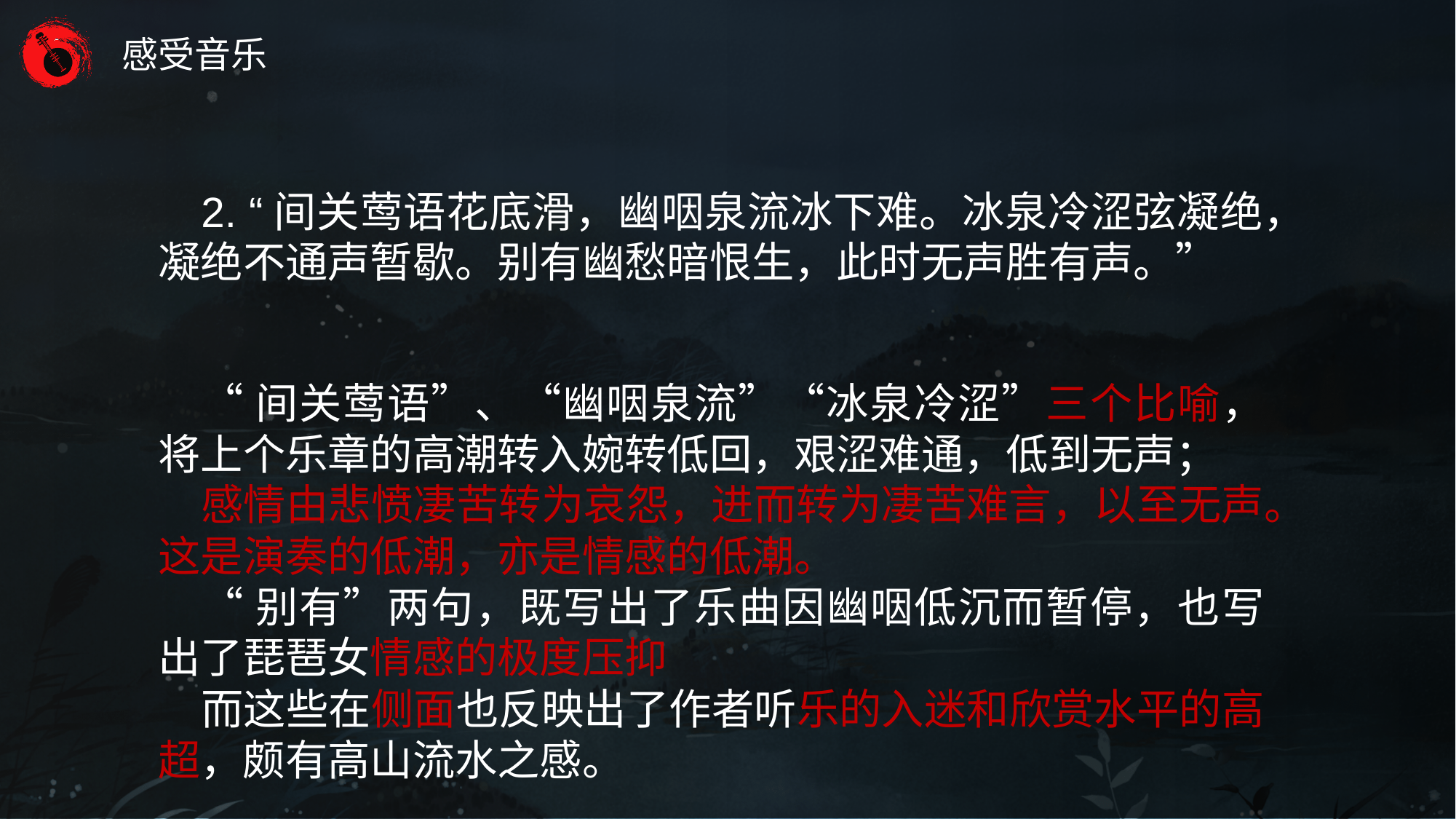

2. “间关莺语花底滑，幽咽泉流冰下难。冰泉冷涩弦凝绝，凝绝不通声暂歇。别有幽愁暗恨生，此时无声胜有声。”
“间关莺语”、“幽咽泉流”“冰泉冷涩”三个比喻，将上个乐章的高潮转入婉转低回，艰涩难通，低到无声；
感情由悲愤凄苦转为哀怨，进而转为凄苦难言，以至无声。这是演奏的低潮，亦是情感的低潮。
“别有”两句，既写出了乐曲因幽咽低沉而暂停，也写出了琵琶女情感的极度压抑
而这些在侧面也反映出了作者听乐的入迷和欣赏水平的高超，颇有高山流水之感。